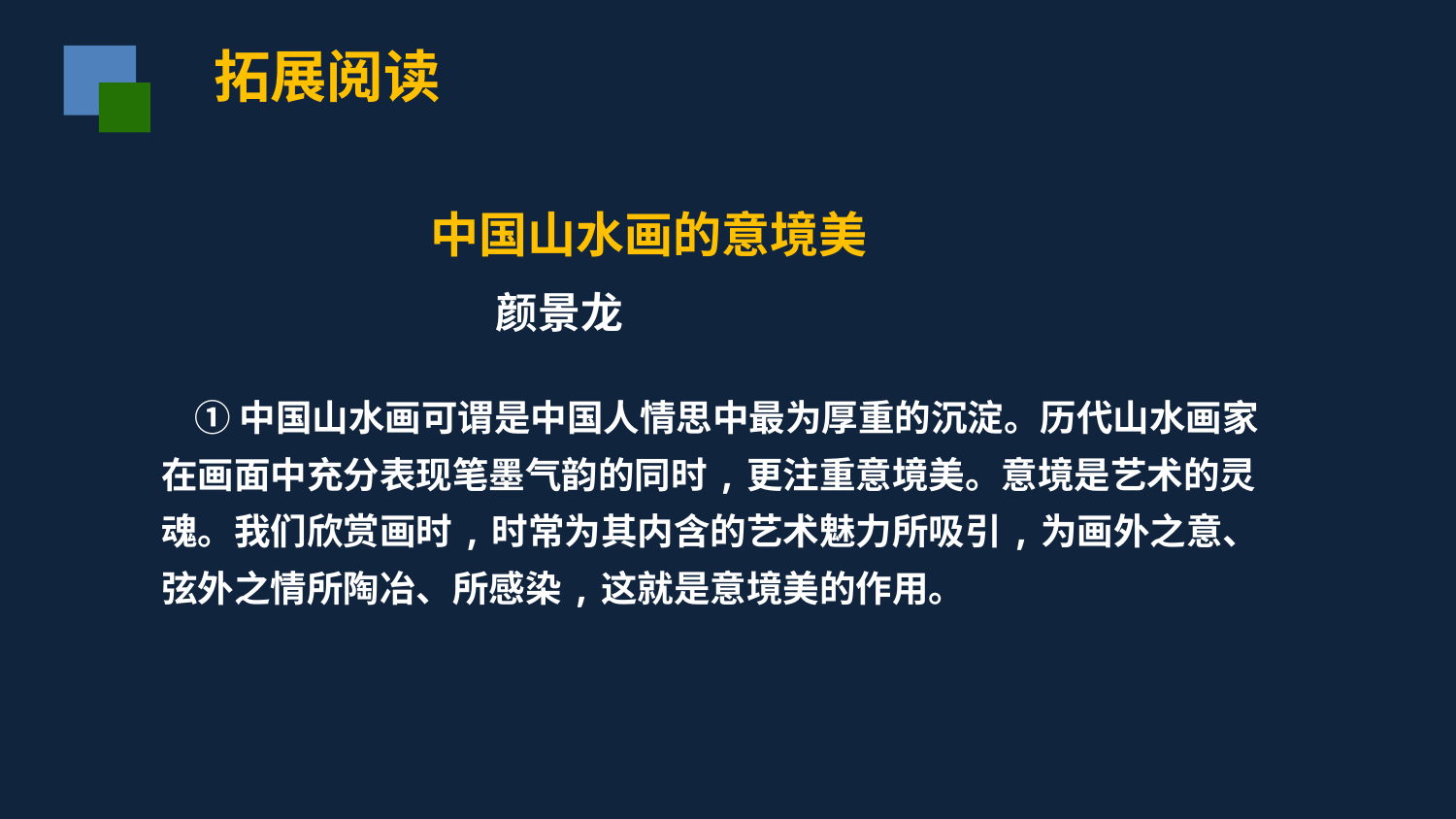

# 拓展阅读

    中国山水画的意境美
          颜景龙
    ①中国山水画可谓是中国人情思中最为厚重的沉淀。历代山水画家在画面中充分表现笔墨气韵的同时,更注重意境美。意境是艺术的灵魂。我们欣赏画时,时常为其内含的艺术魅力所吸引,为画外之意、弦外之情所陶冶、所感染,这就是意境美的作用。